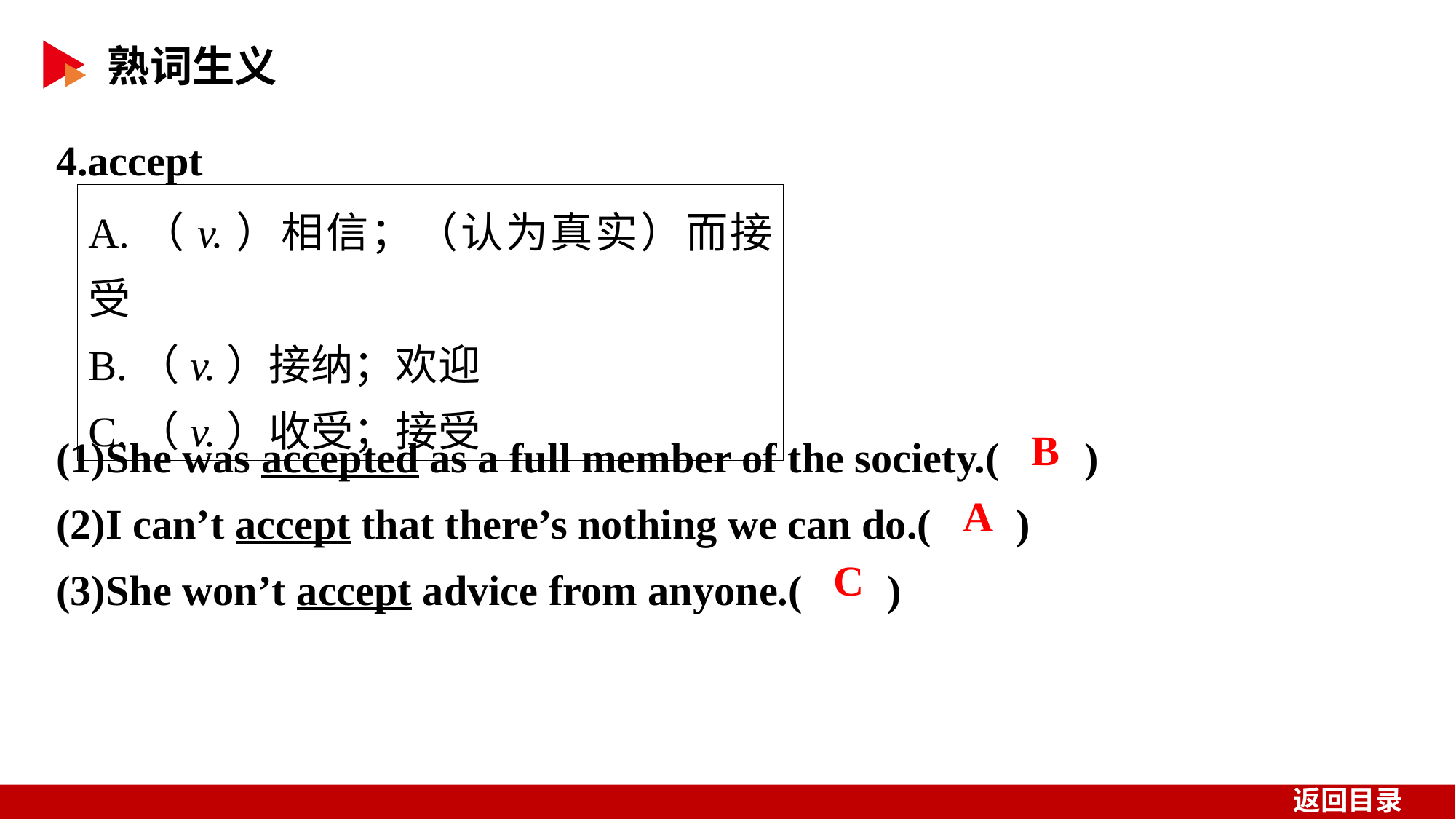

4.accept
A.（v.）相信；（认为真实）而接受
B.（v.）接纳；欢迎
C.（v.）收受；接受
(1)She was accepted as a full member of the society.(        )
(2)I can’t accept that there’s nothing we can do.(        )
(3)She won’t accept advice from anyone.(        )
   B
   A
   C